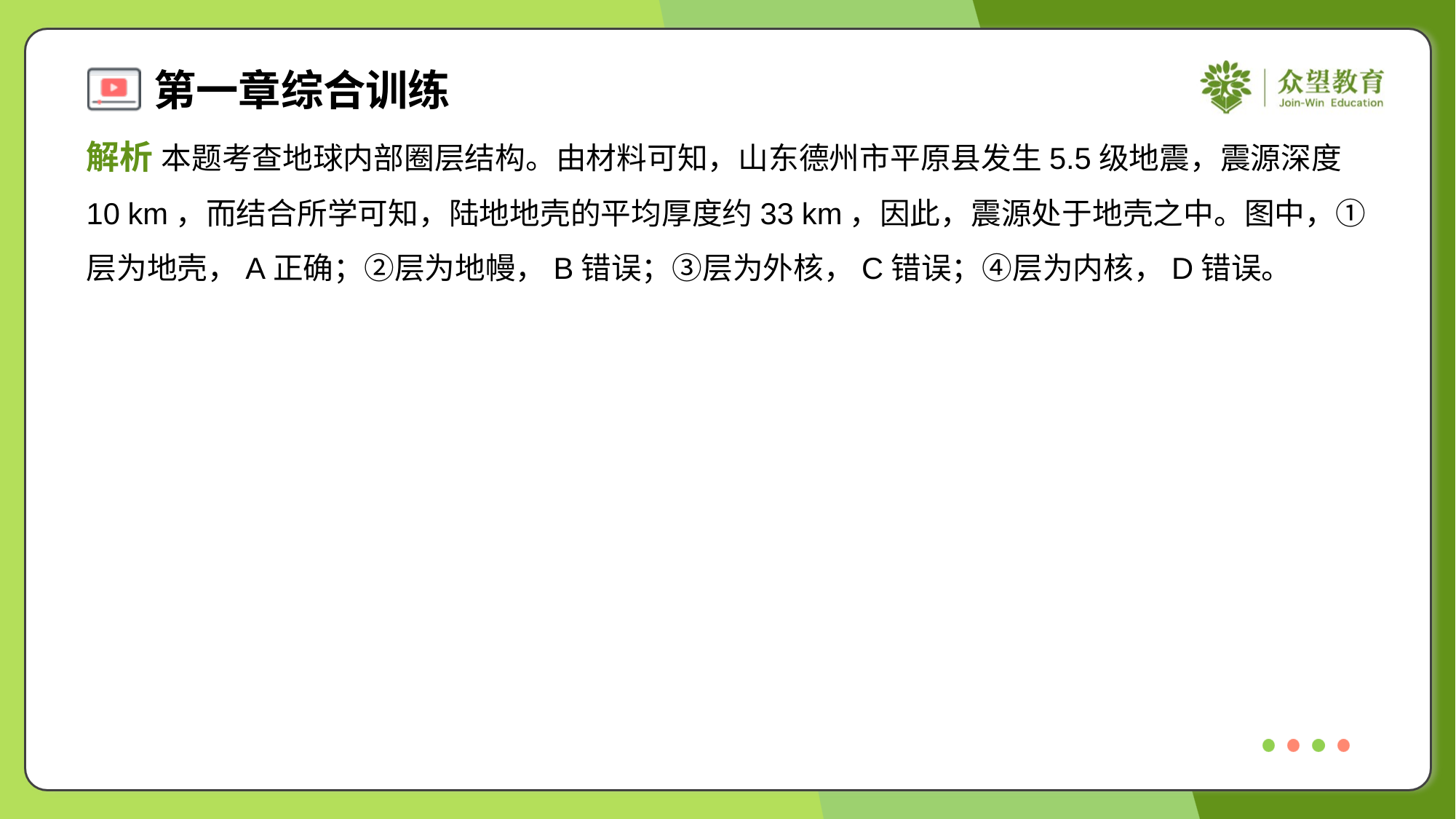

解析 本题考查地球内部圈层结构。由材料可知，山东德州市平原县发生5.5级地震，震源深度
10 km，而结合所学可知，陆地地壳的平均厚度约33 km，因此，震源处于地壳之中。图中，①
层为地壳，A正确；②层为地幔，B错误；③层为外核，C错误；④层为内核，D错误。